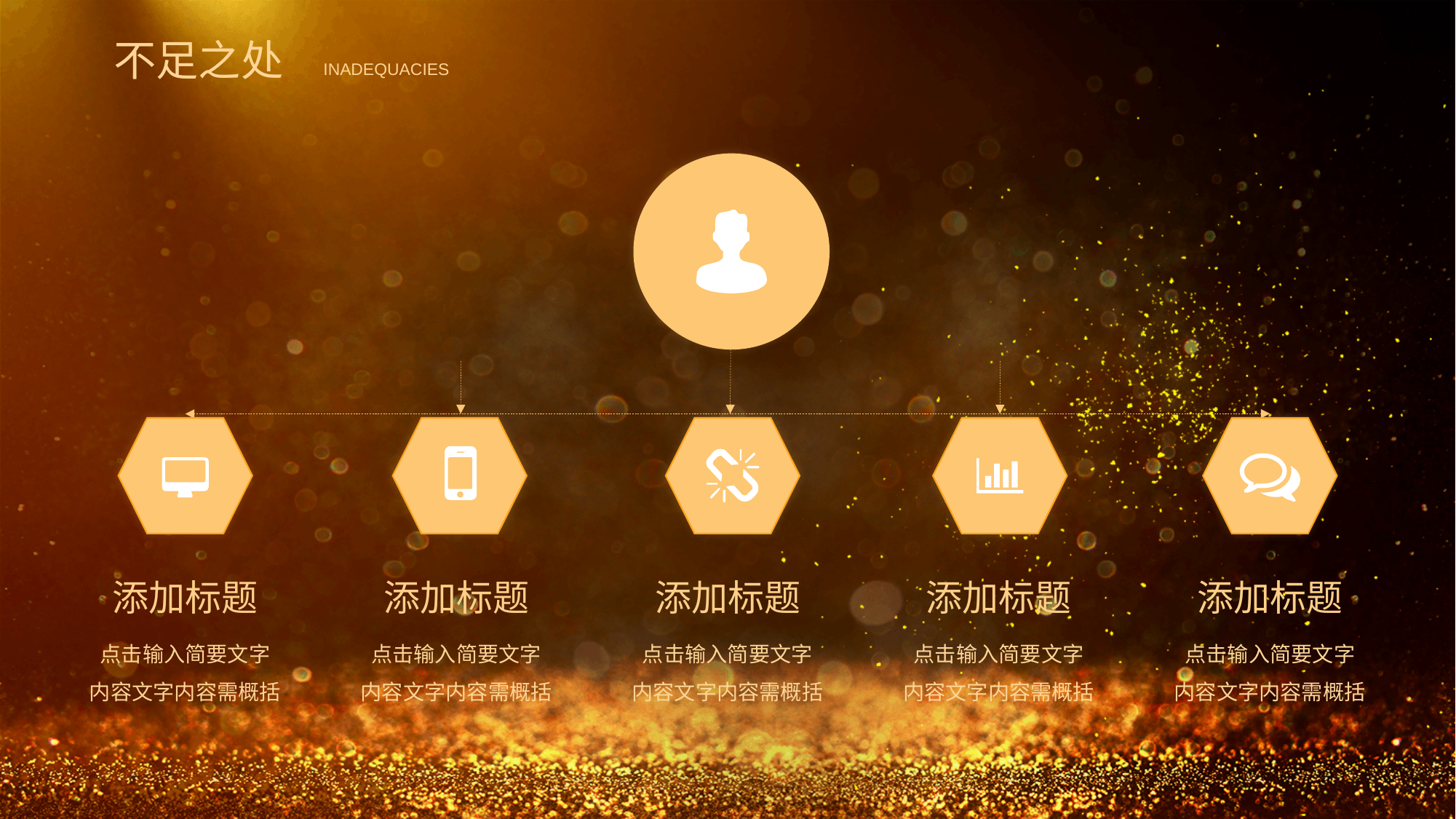

不足之处
INADEQUACIES

添加标题
点击输入简要文字
内容文字内容需概括
添加标题
点击输入简要文字
内容文字内容需概括
添加标题
点击输入简要文字
内容文字内容需概括
添加标题
点击输入简要文字
内容文字内容需概括
添加标题
点击输入简要文字
内容文字内容需概括